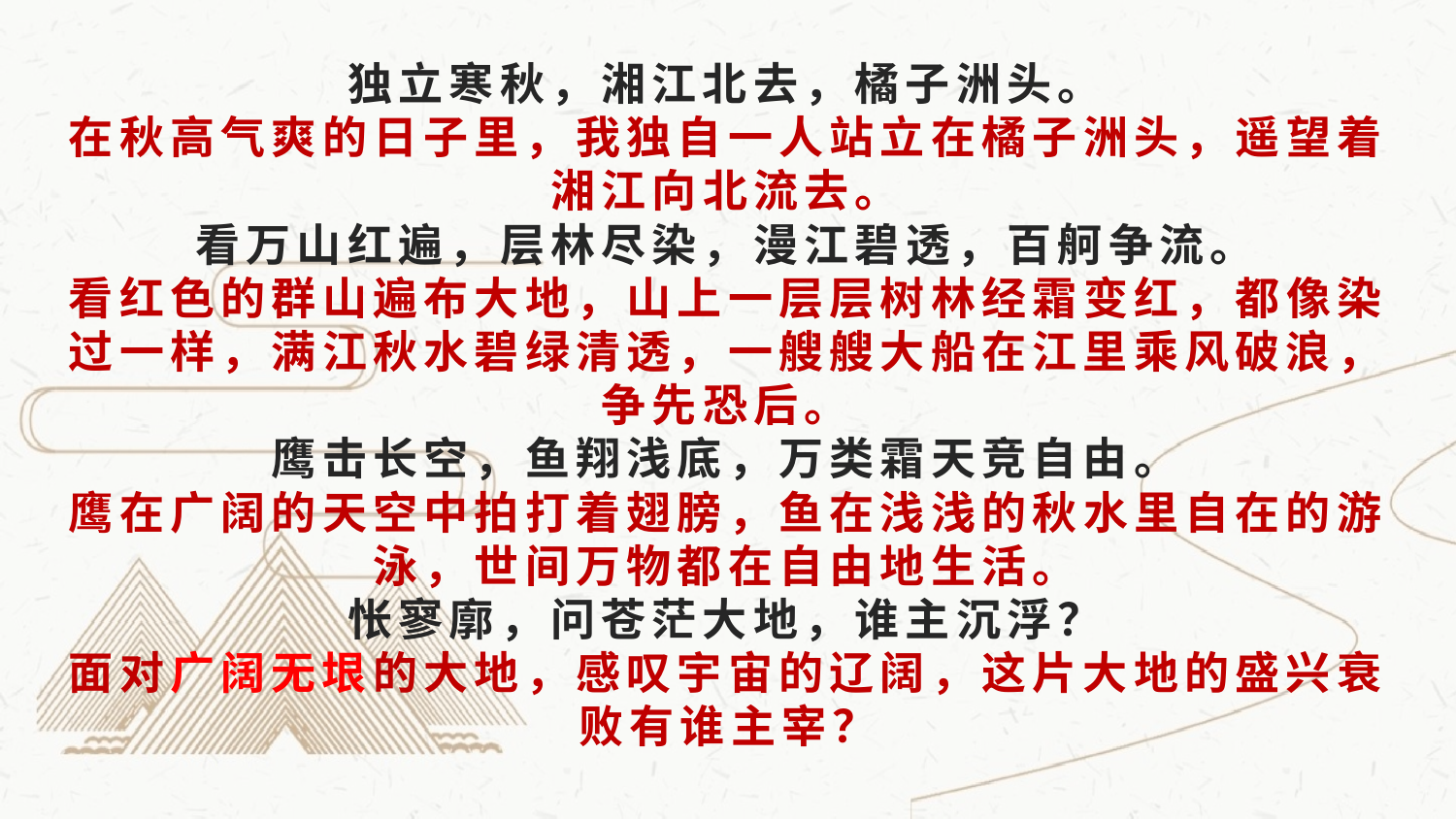

# 独立寒秋，湘江北去，橘子洲头。 在秋高气爽的日子里，我独自一人站立在橘子洲头，遥望着湘江向北流去。 看万山红遍，层林尽染，漫江碧透，百舸争流。 看红色的群山遍布大地，山上一层层树林经霜变红，都像染过一样，满江秋水碧绿清透，一艘艘大船在江里乘风破浪，争先恐后。 鹰击长空，鱼翔浅底，万类霜天竞自由。 鹰在广阔的天空中拍打着翅膀，鱼在浅浅的秋水里自在的游泳，世间万物都在自由地生活。 怅寥廓，问苍茫大地，谁主沉浮？ 面对广阔无垠的大地，感叹宇宙的辽阔，这片大地的盛兴衰败有谁主宰？